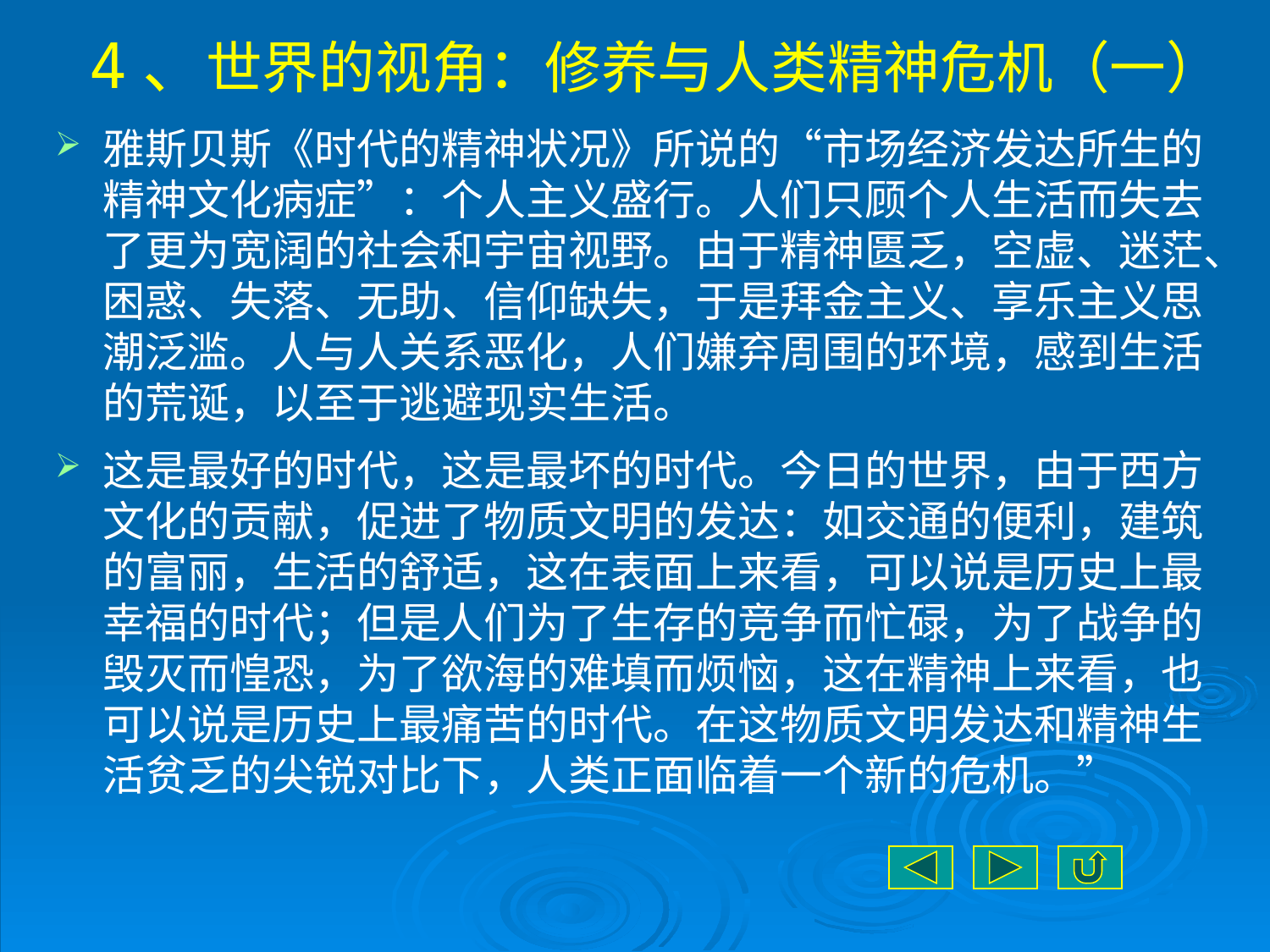

# 4、世界的视角：修养与人类精神危机（一）
雅斯贝斯《时代的精神状况》所说的“市场经济发达所生的精神文化病症”：个人主义盛行。人们只顾个人生活而失去了更为宽阔的社会和宇宙视野。由于精神匮乏，空虚、迷茫、困惑、失落、无助、信仰缺失，于是拜金主义、享乐主义思潮泛滥。人与人关系恶化，人们嫌弃周围的环境，感到生活的荒诞，以至于逃避现实生活。
这是最好的时代，这是最坏的时代。今日的世界，由于西方文化的贡献，促进了物质文明的发达：如交通的便利，建筑的富丽，生活的舒适，这在表面上来看，可以说是历史上最幸福的时代；但是人们为了生存的竞争而忙碌，为了战争的毁灭而惶恐，为了欲海的难填而烦恼，这在精神上来看，也可以说是历史上最痛苦的时代。在这物质文明发达和精神生活贫乏的尖锐对比下，人类正面临着一个新的危机。”